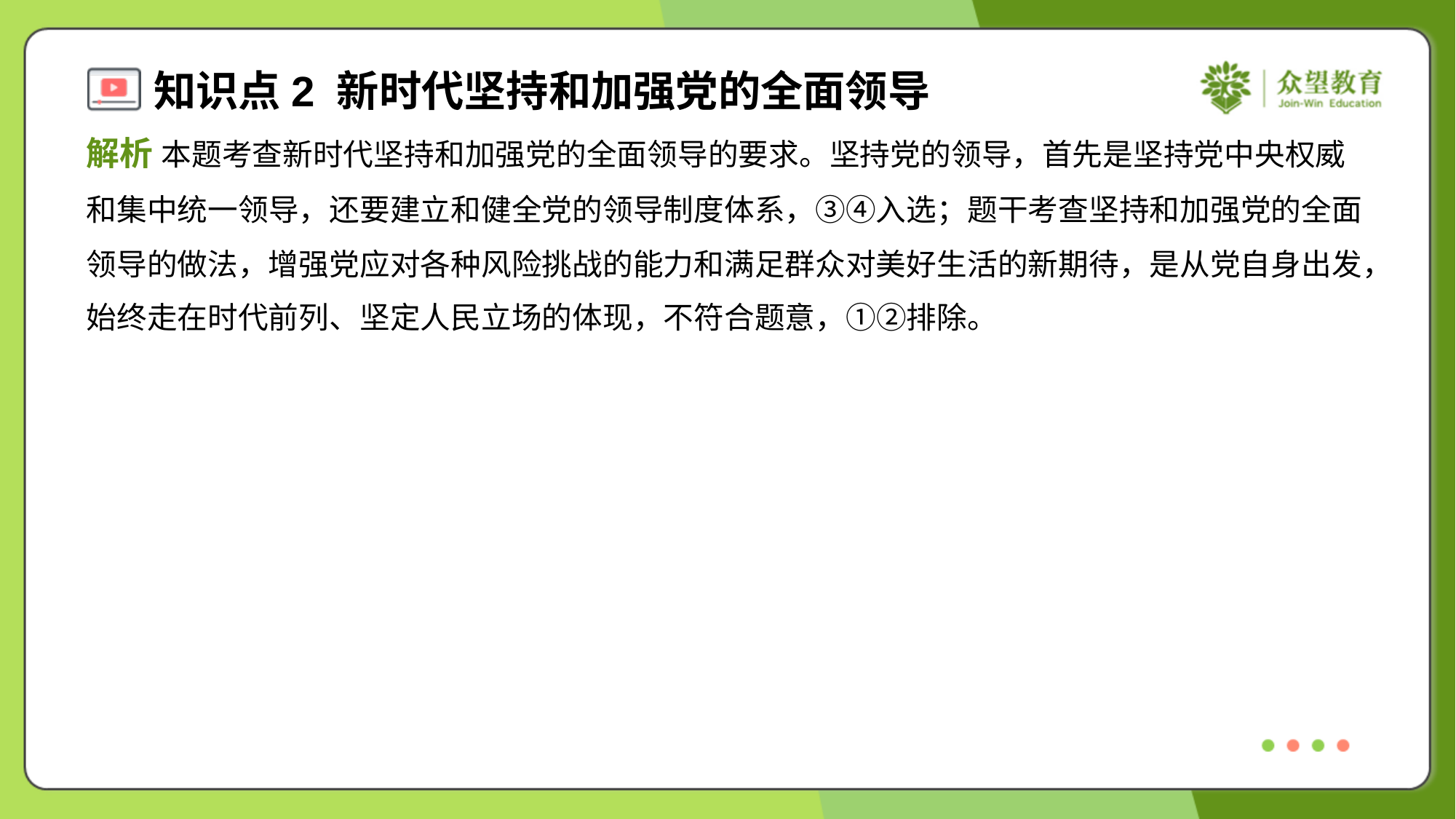

解析 本题考查新时代坚持和加强党的全面领导的要求。坚持党的领导，首先是坚持党中央权威
和集中统一领导，还要建立和健全党的领导制度体系，③④入选；题干考查坚持和加强党的全面
领导的做法，增强党应对各种风险挑战的能力和满足群众对美好生活的新期待，是从党自身出发，
始终走在时代前列、坚定人民立场的体现，不符合题意，①②排除。